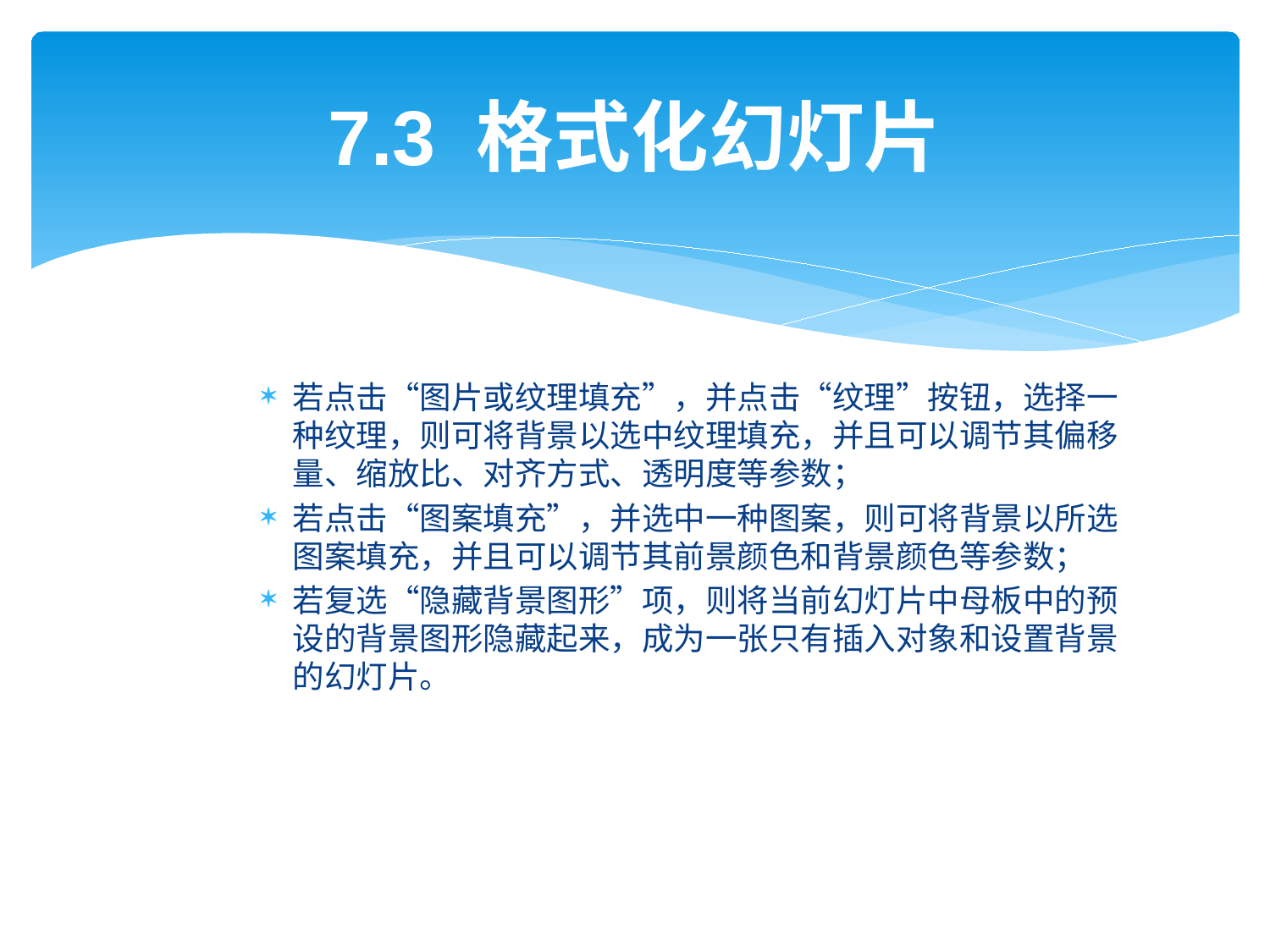

# 7.3 格式化幻灯片
若点击“图片或纹理填充”，并点击“纹理”按钮，选择一种纹理，则可将背景以选中纹理填充，并且可以调节其偏移量、缩放比、对齐方式、透明度等参数；
若点击“图案填充”，并选中一种图案，则可将背景以所选图案填充，并且可以调节其前景颜色和背景颜色等参数；
若复选“隐藏背景图形”项，则将当前幻灯片中母板中的预设的背景图形隐藏起来，成为一张只有插入对象和设置背景的幻灯片。